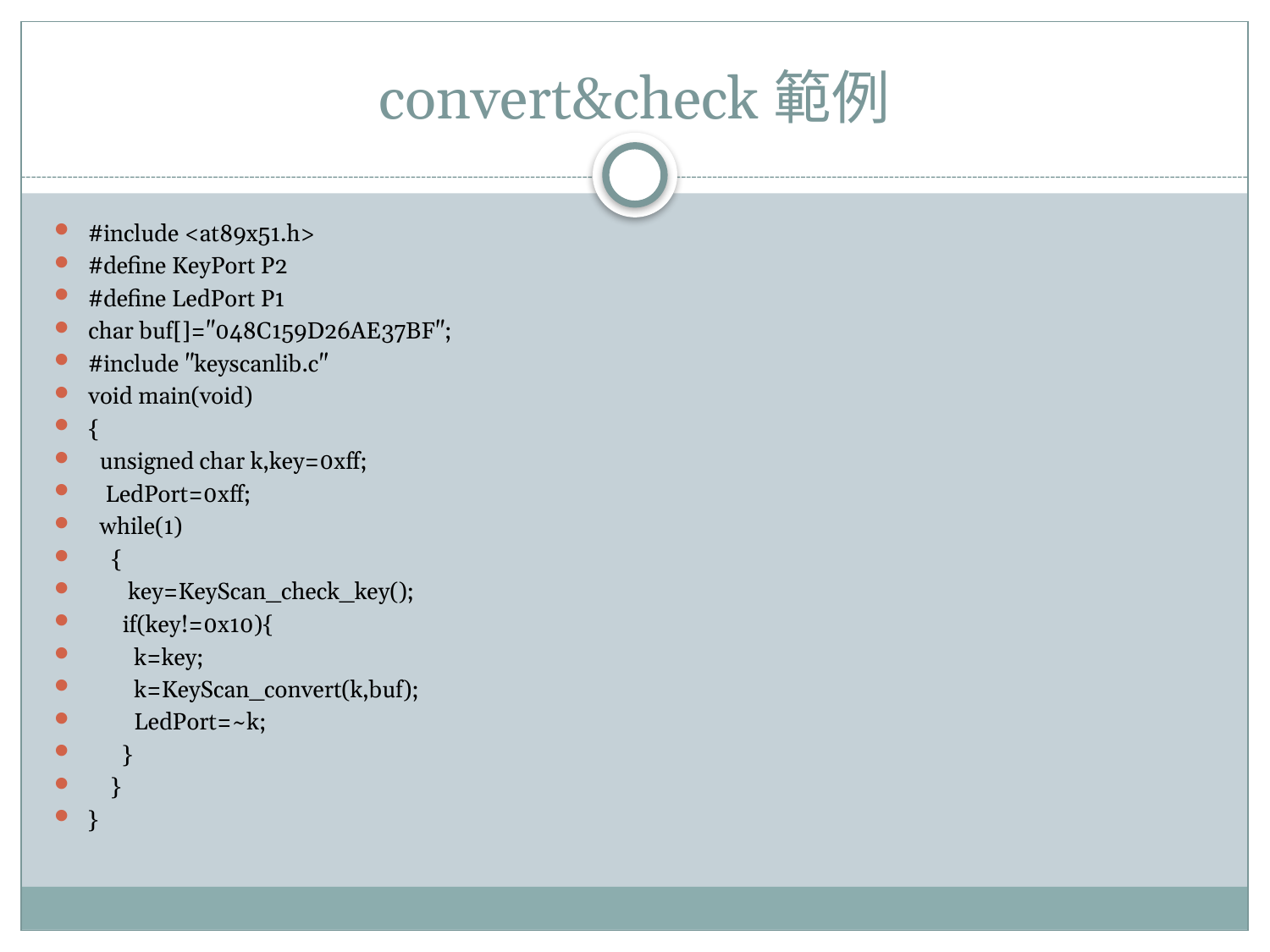

# convert&check範例
#include <at89x51.h>
#define KeyPort P2
#define LedPort P1
char buf[]="048C159D26AE37BF";
#include "keyscanlib.c"
void main(void)
{
  unsigned char k,key=0xff;
   LedPort=0xff;
  while(1)
    {
       key=KeyScan_check_key();
      if(key!=0x10){
        k=key;
        k=KeyScan_convert(k,buf);
        LedPort=~k;
      }
    }
}